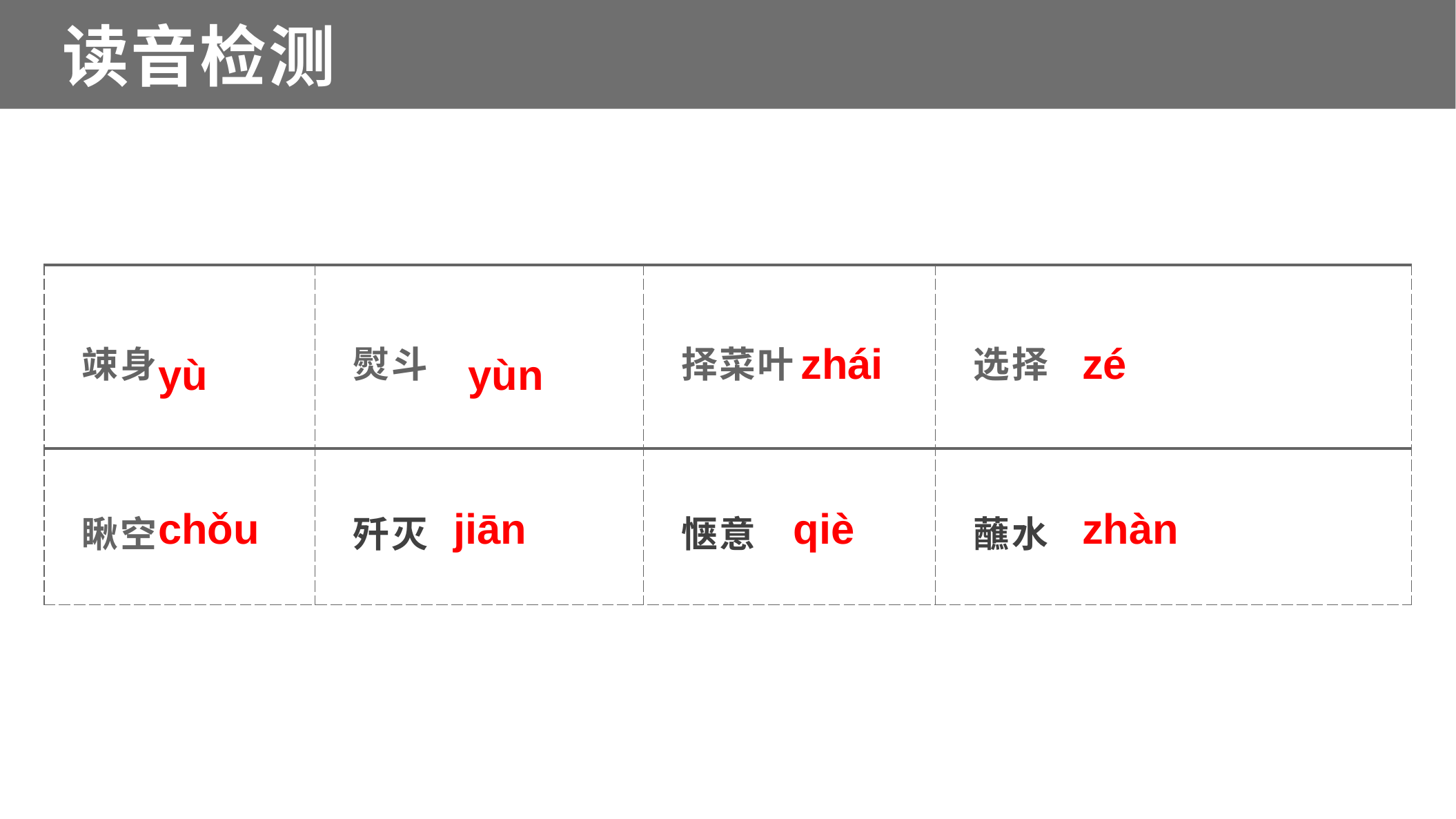

读音检测
| 竦身 | 熨斗 | 择菜叶 | 选择 |
| --- | --- | --- | --- |
| 瞅空 | 歼灭 | 惬意 | 蘸水 |
zé
zhái
yù
yùn
chǒu
jiān
qiè
zhàn